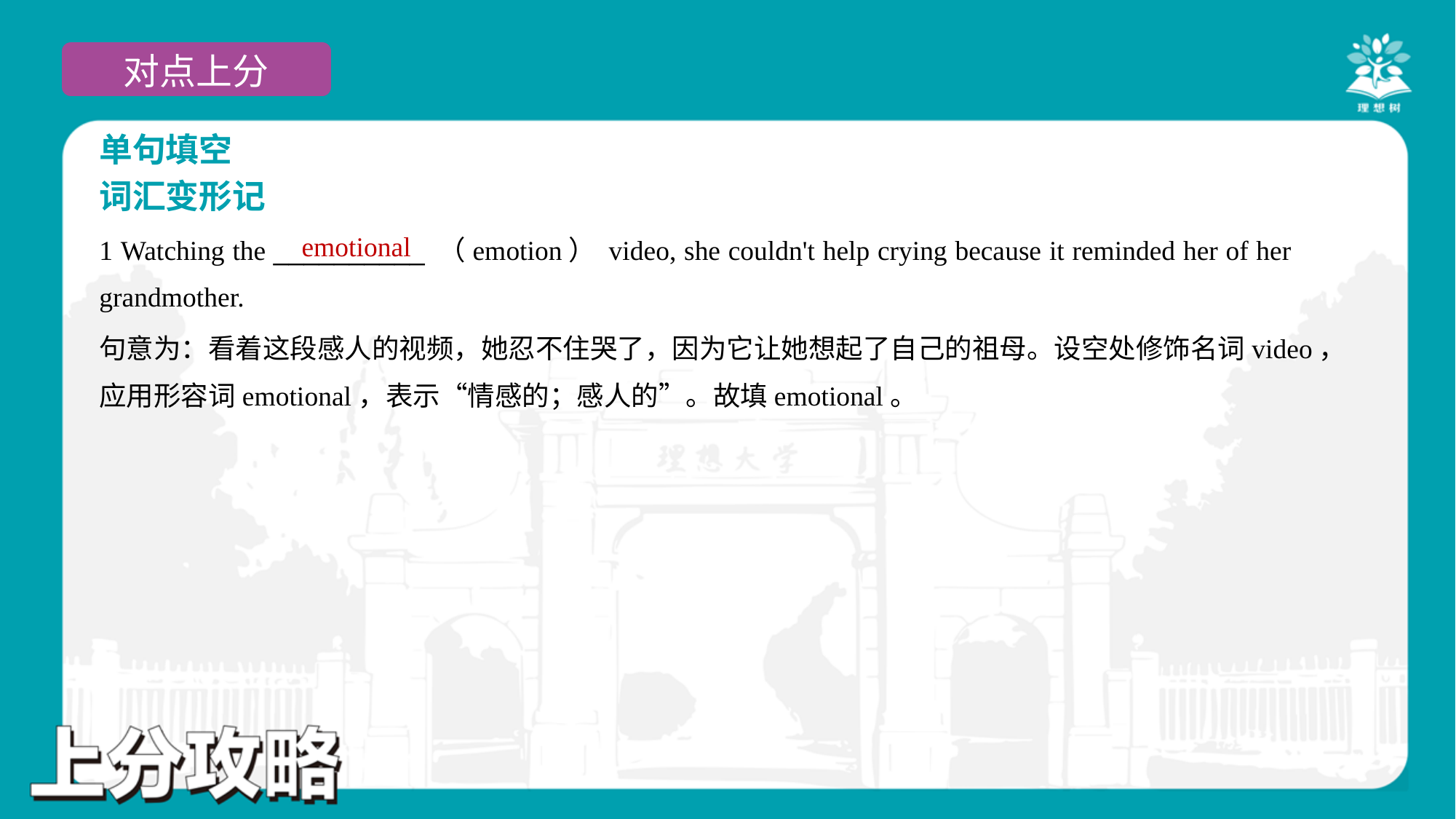

单句填空
词汇变形记
emotional
1 Watching the __________ （emotion） video, she couldn't help crying because it reminded her of her
grandmother.
句意为：看着这段感人的视频，她忍不住哭了，因为它让她想起了自己的祖母。设空处修饰名词video，
应用形容词emotional，表示“情感的；感人的”。故填emotional。